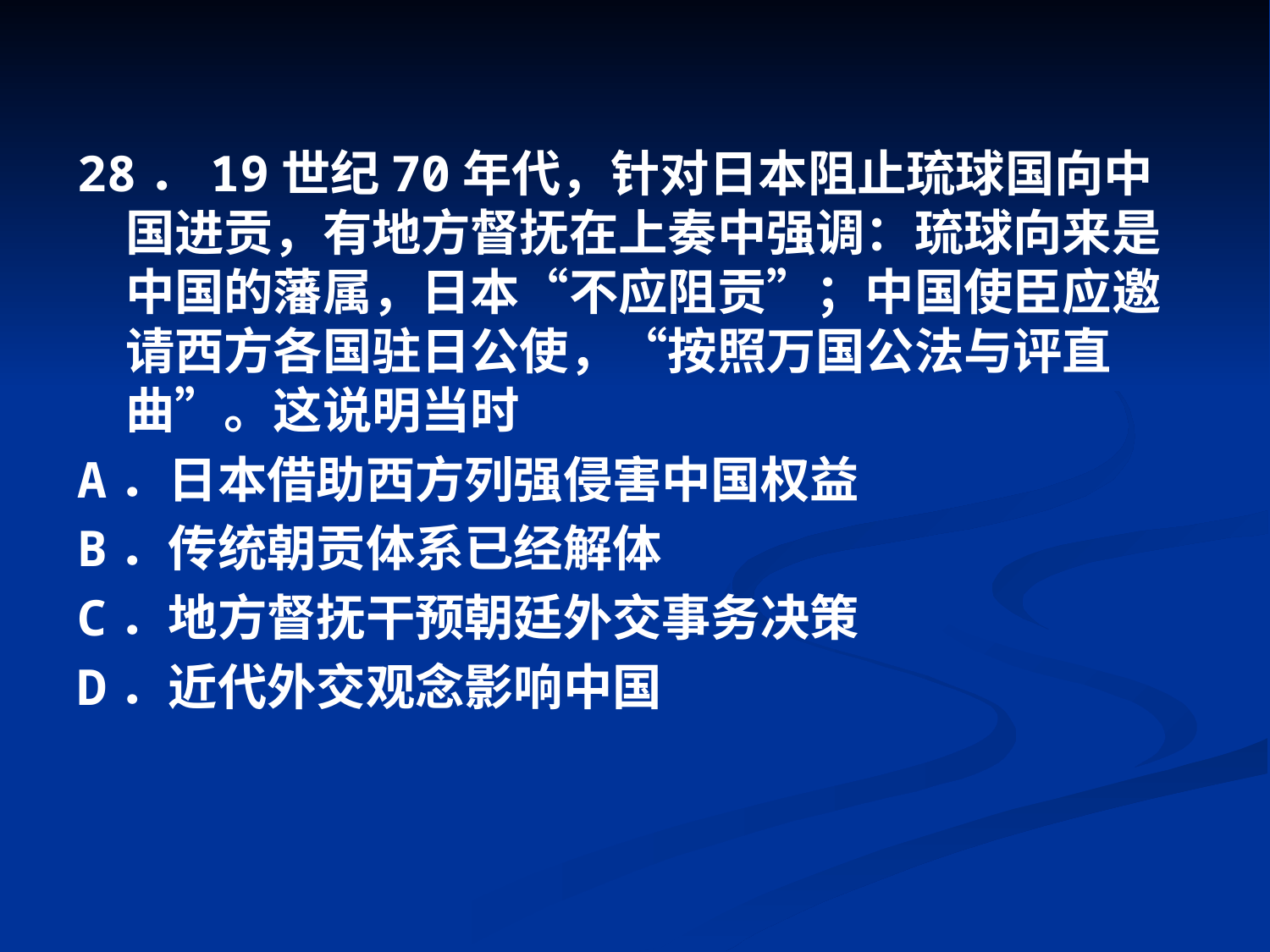

28．19世纪70年代，针对日本阻止琉球国向中国进贡，有地方督抚在上奏中强调：琉球向来是中国的藩属，日本“不应阻贡”；中国使臣应邀请西方各国驻日公使，“按照万国公法与评直曲”。这说明当时
A．日本借助西方列强侵害中国权益
B．传统朝贡体系已经解体
C．地方督抚干预朝廷外交事务决策
D．近代外交观念影响中国